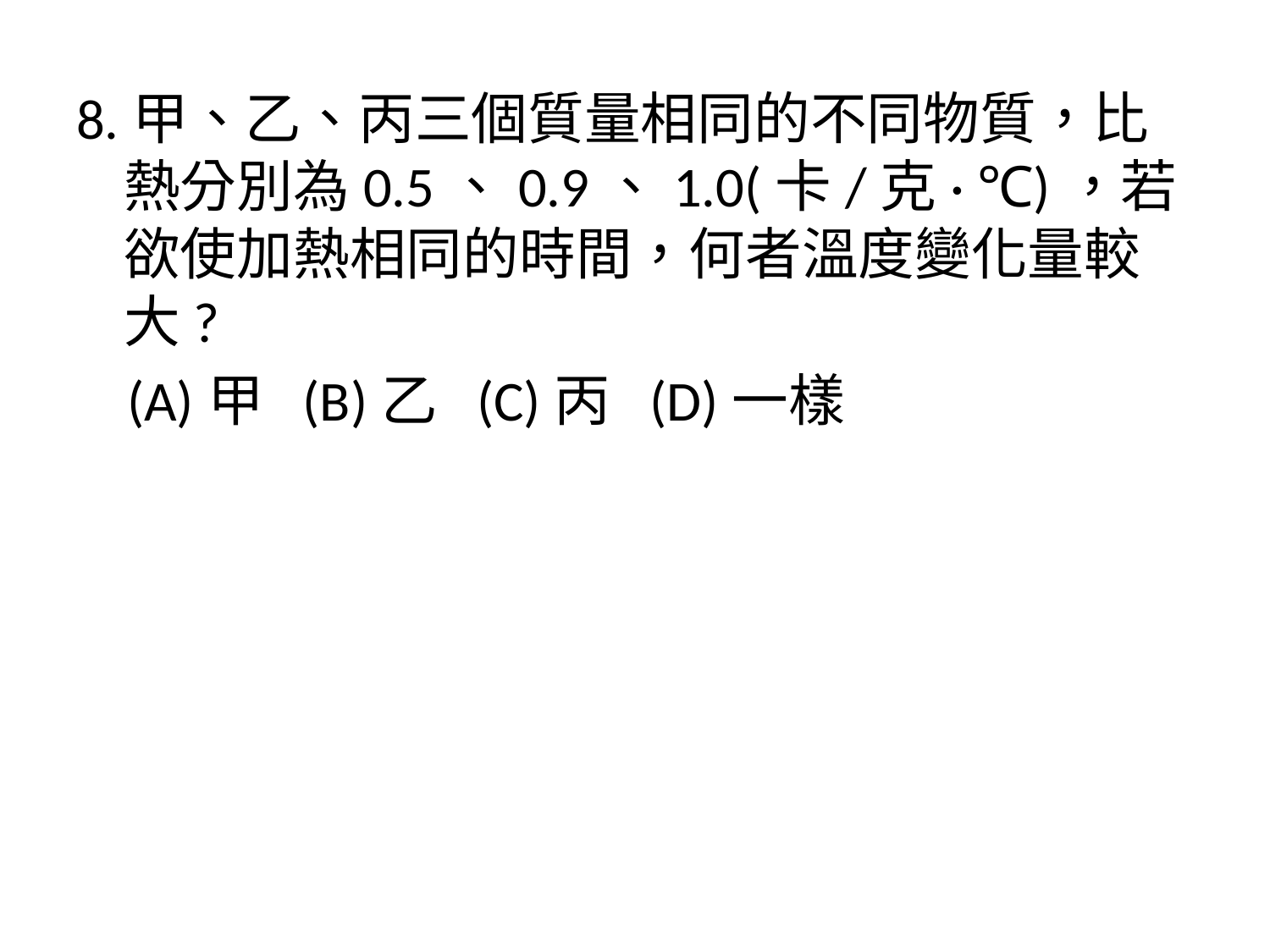

8.甲、乙、丙三個質量相同的不同物質，比熱分別為0.5、0.9、1.0(卡/克· ℃)，若欲使加熱相同的時間，何者溫度變化量較大?
    (A)甲  (B)乙  (C)丙  (D)一樣